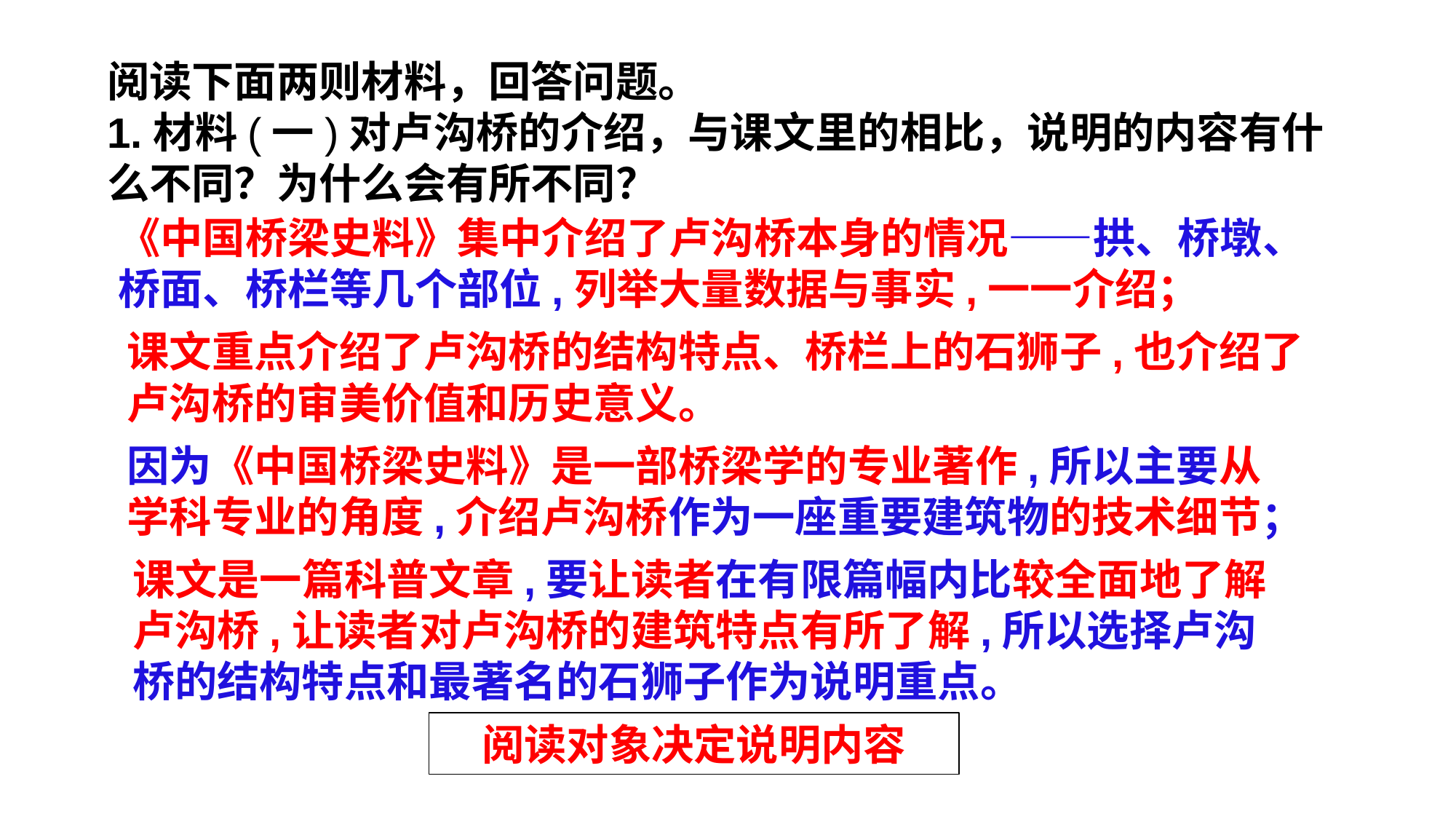

阅读下面两则材料，回答问题。
1.材料(一)对卢沟桥的介绍，与课文里的相比，说明的内容有什么不同？为什么会有所不同？
《中国桥梁史料》集中介绍了卢沟桥本身的情况——拱、桥墩、桥面、桥栏等几个部位,列举大量数据与事实,一一介绍；
课文重点介绍了卢沟桥的结构特点、桥栏上的石狮子,也介绍了卢沟桥的审美价值和历史意义。
因为《中国桥梁史料》是一部桥梁学的专业著作,所以主要从学科专业的角度,介绍卢沟桥作为一座重要建筑物的技术细节；
课文是一篇科普文章,要让读者在有限篇幅内比较全面地了解卢沟桥,让读者对卢沟桥的建筑特点有所了解,所以选择卢沟桥的结构特点和最著名的石狮子作为说明重点。
阅读对象决定说明内容